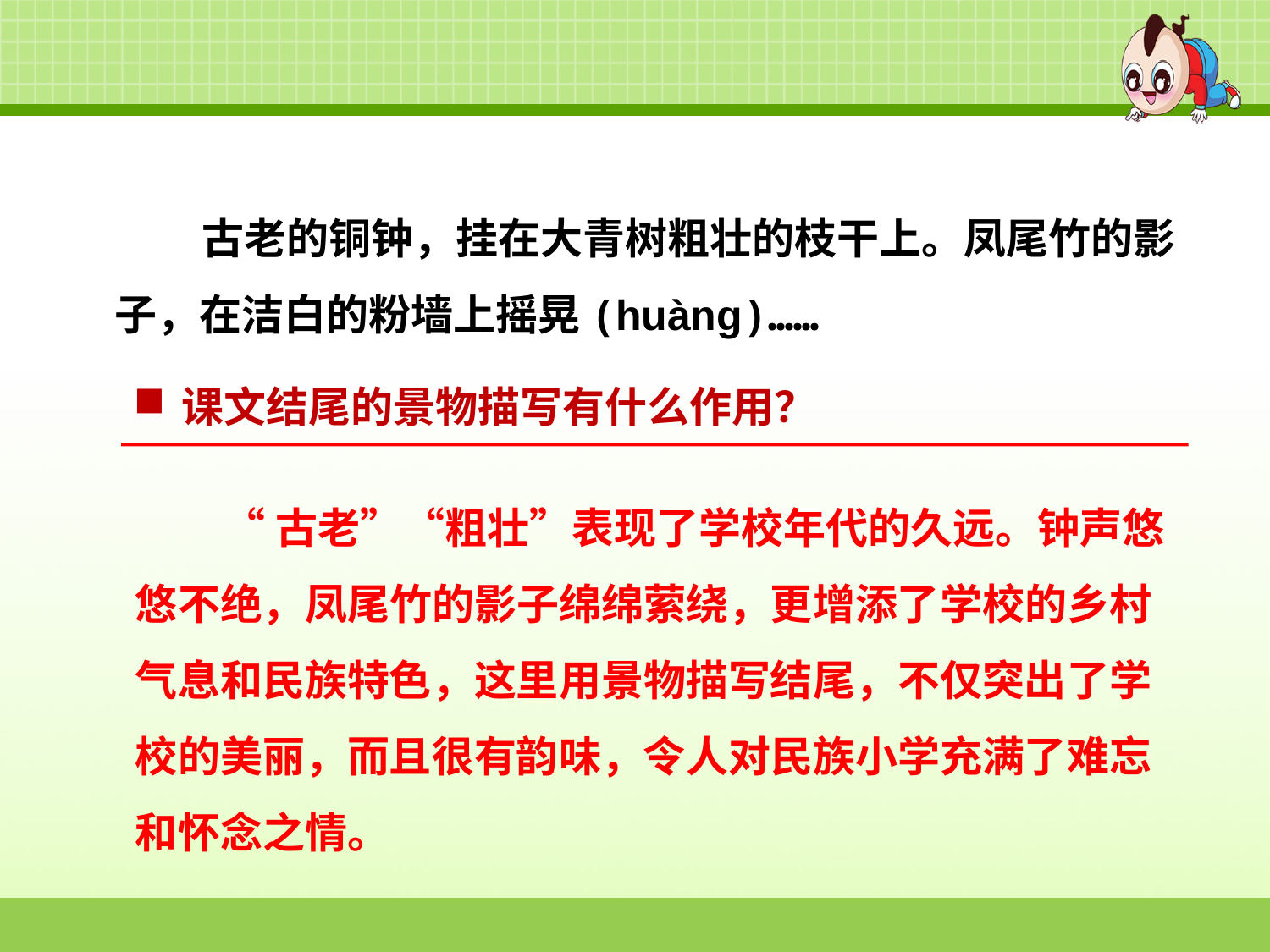

古老的铜钟，挂在大青树粗壮的枝干上。凤尾竹的影子，在洁白的粉墙上摇晃(huàng)……
课文结尾的景物描写有什么作用？

“古老”“粗壮”表现了学校年代的久远。钟声悠悠不绝，凤尾竹的影子绵绵萦绕，更增添了学校的乡村气息和民族特色，这里用景物描写结尾，不仅突出了学校的美丽，而且很有韵味，令人对民族小学充满了难忘和怀念之情。